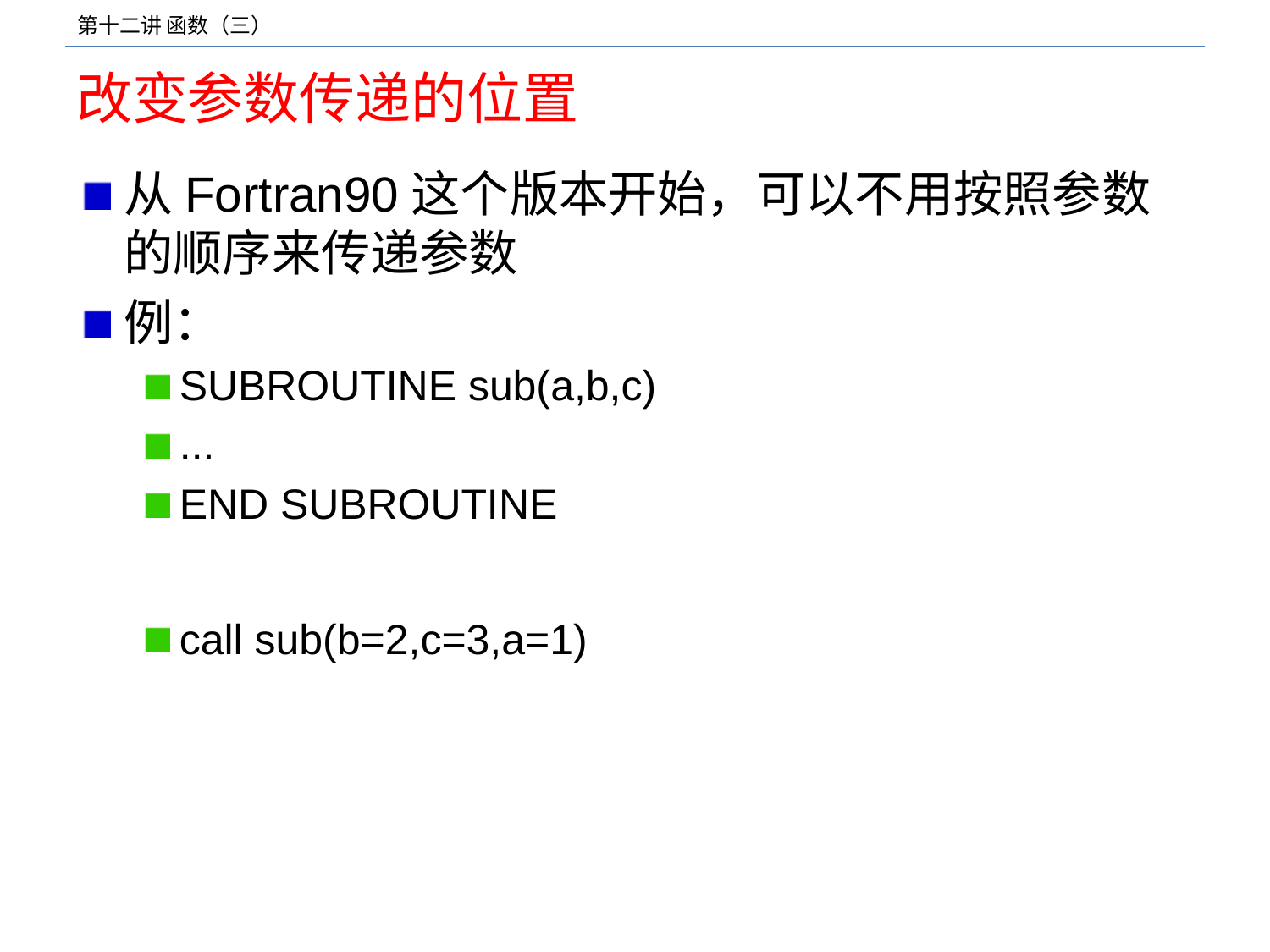

# 改变参数传递的位置
从Fortran90这个版本开始，可以不用按照参数的顺序来传递参数
例：
SUBROUTINE sub(a,b,c)
...
END SUBROUTINE

call sub(b=2,c=3,a=1)